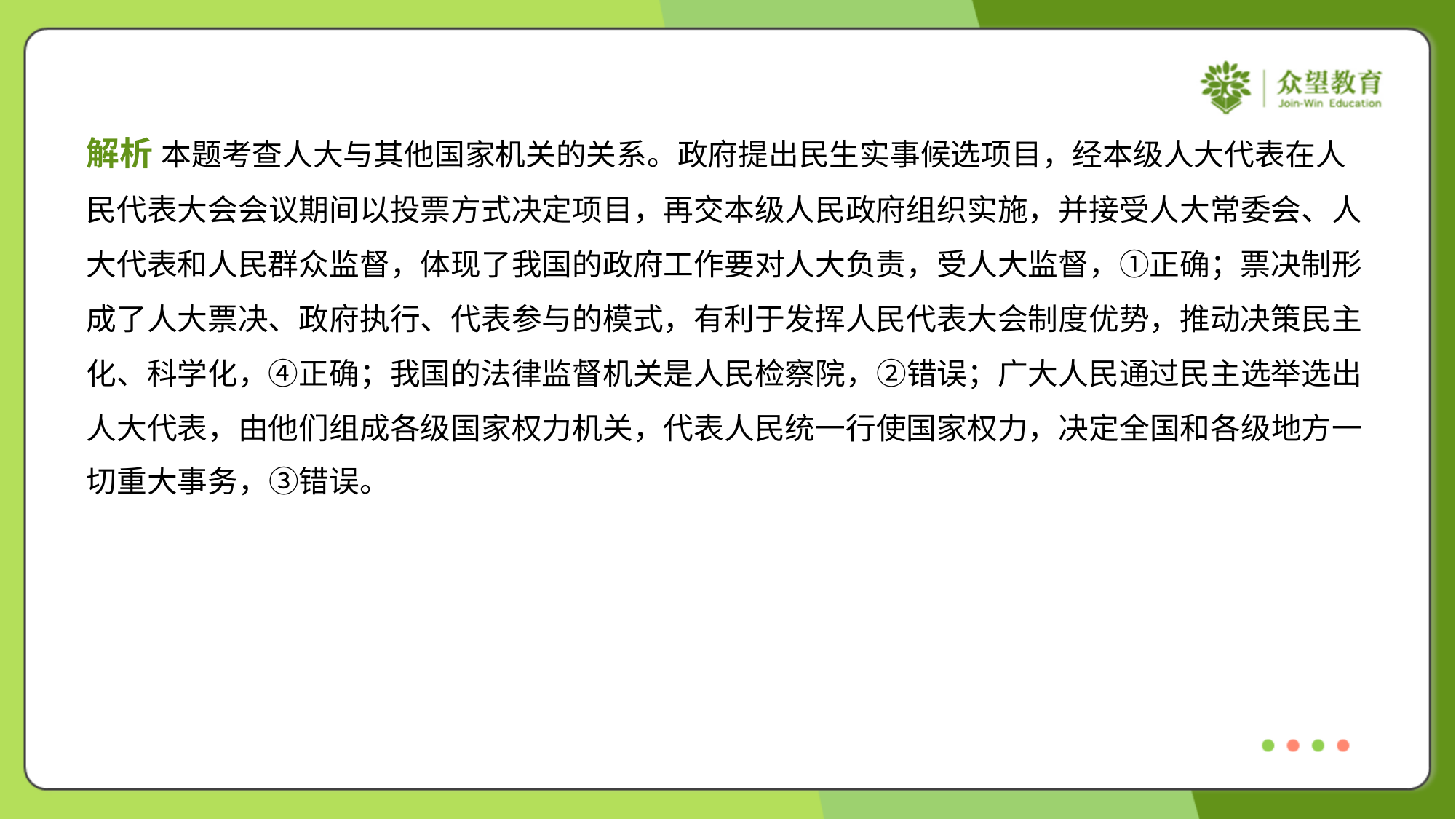

解析 本题考查人大与其他国家机关的关系。政府提出民生实事候选项目，经本级人大代表在人
民代表大会会议期间以投票方式决定项目，再交本级人民政府组织实施，并接受人大常委会、人
大代表和人民群众监督，体现了我国的政府工作要对人大负责，受人大监督，①正确；票决制形
成了人大票决、政府执行、代表参与的模式，有利于发挥人民代表大会制度优势，推动决策民主
化、科学化，④正确；我国的法律监督机关是人民检察院，②错误；广大人民通过民主选举选出
人大代表，由他们组成各级国家权力机关，代表人民统一行使国家权力，决定全国和各级地方一
切重大事务，③错误。